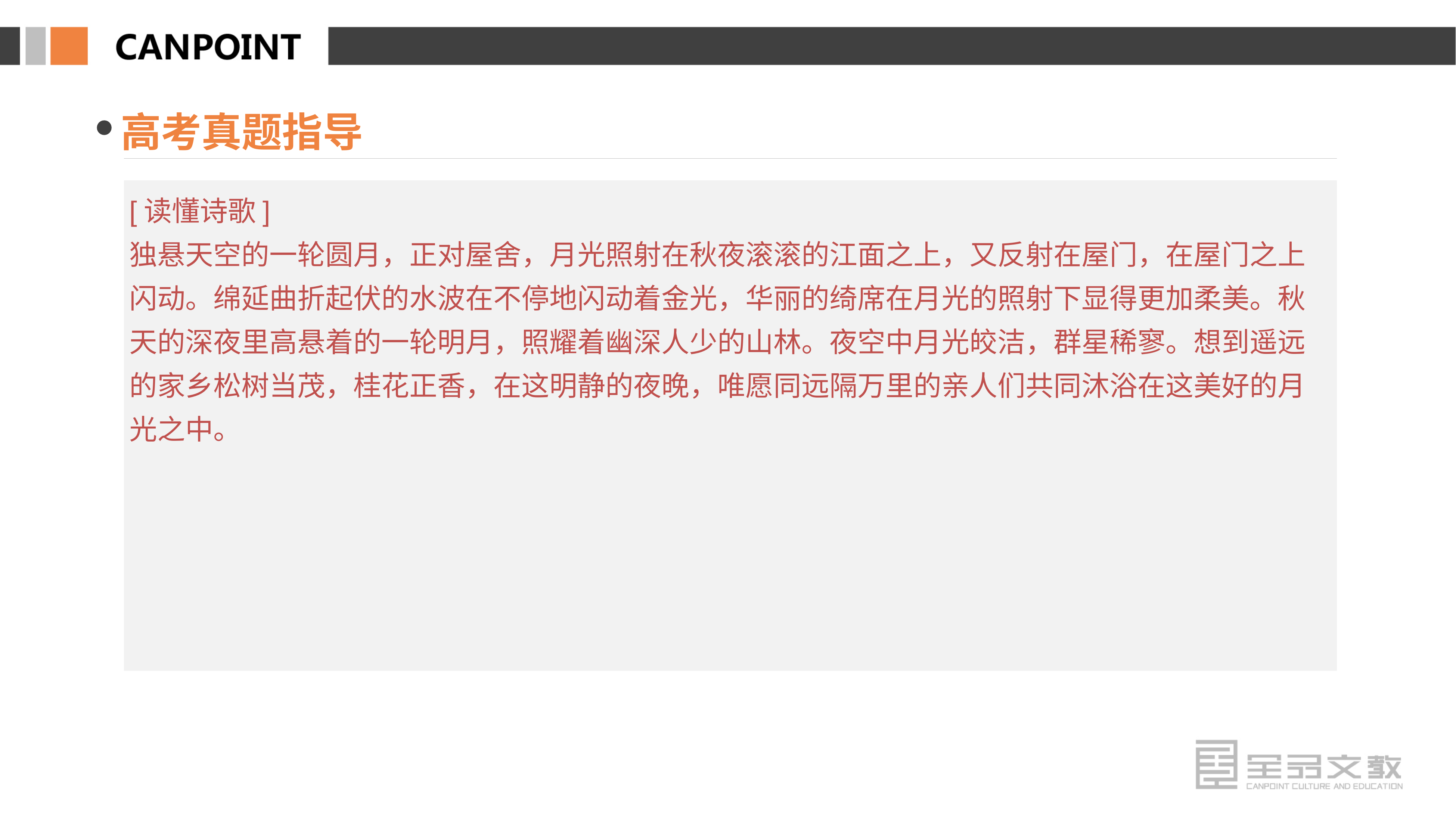

高考真题指导

[读懂诗歌]
独悬天空的一轮圆月，正对屋舍，月光照射在秋夜滚滚的江面之上，又反射在屋门，在屋门之上闪动。绵延曲折起伏的水波在不停地闪动着金光，华丽的绮席在月光的照射下显得更加柔美。秋天的深夜里高悬着的一轮明月，照耀着幽深人少的山林。夜空中月光皎洁，群星稀寥。想到遥远的家乡松树当茂，桂花正香，在这明静的夜晚，唯愿同远隔万里的亲人们共同沐浴在这美好的月光之中。